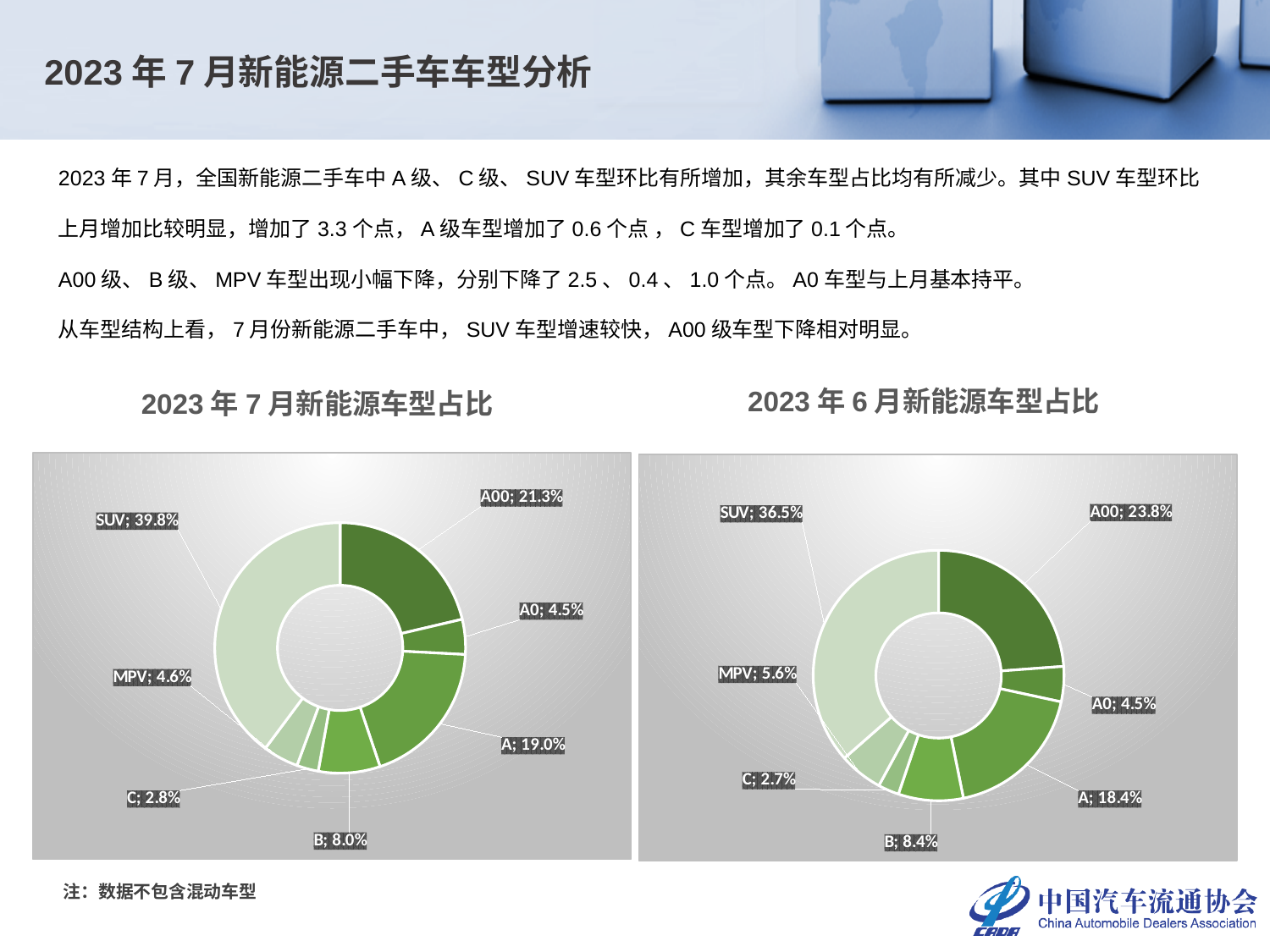

2023年7月新能源二手车车型分析
2023年7月，全国新能源二手车中A级、C级、SUV车型环比有所增加，其余车型占比均有所减少。其中SUV车型环比上月增加比较明显，增加了3.3个点，A级车型增加了0.6个点 ，C车型增加了0.1个点。
A00级、B级、MPV车型出现小幅下降，分别下降了2.5、0.4、1.0个点。A0车型与上月基本持平。
从车型结构上看，7月份新能源二手车中，SUV车型增速较快，A00级车型下降相对明显。
2023年6月新能源车型占比
2023年7月新能源车型占比

### Chart

| Category |  |
|---|---|
| A00 | 0.21326524015773482 |
| A0 | 0.045122503070657446 |
| A | 0.1900575344236861 |
| B | 0.07951386644256254 |
| C | 0.027926821384704894 |
| MPV | 0.04589824810912147 |
| SUV | 0.39821578641153277 |

### Chart

| Category |  |
|---|---|
| A00 | 0.23837362059905412 |
| A0 | 0.045388859695218074 |
| A | 0.18444561219127692 |
| B | 0.08368365738307935 |
| C | 0.02712821860220704 |
| MPV | 0.05622700998423542 |
| SUV | 0.36475302154492906 |
注：数据不包含混动车型